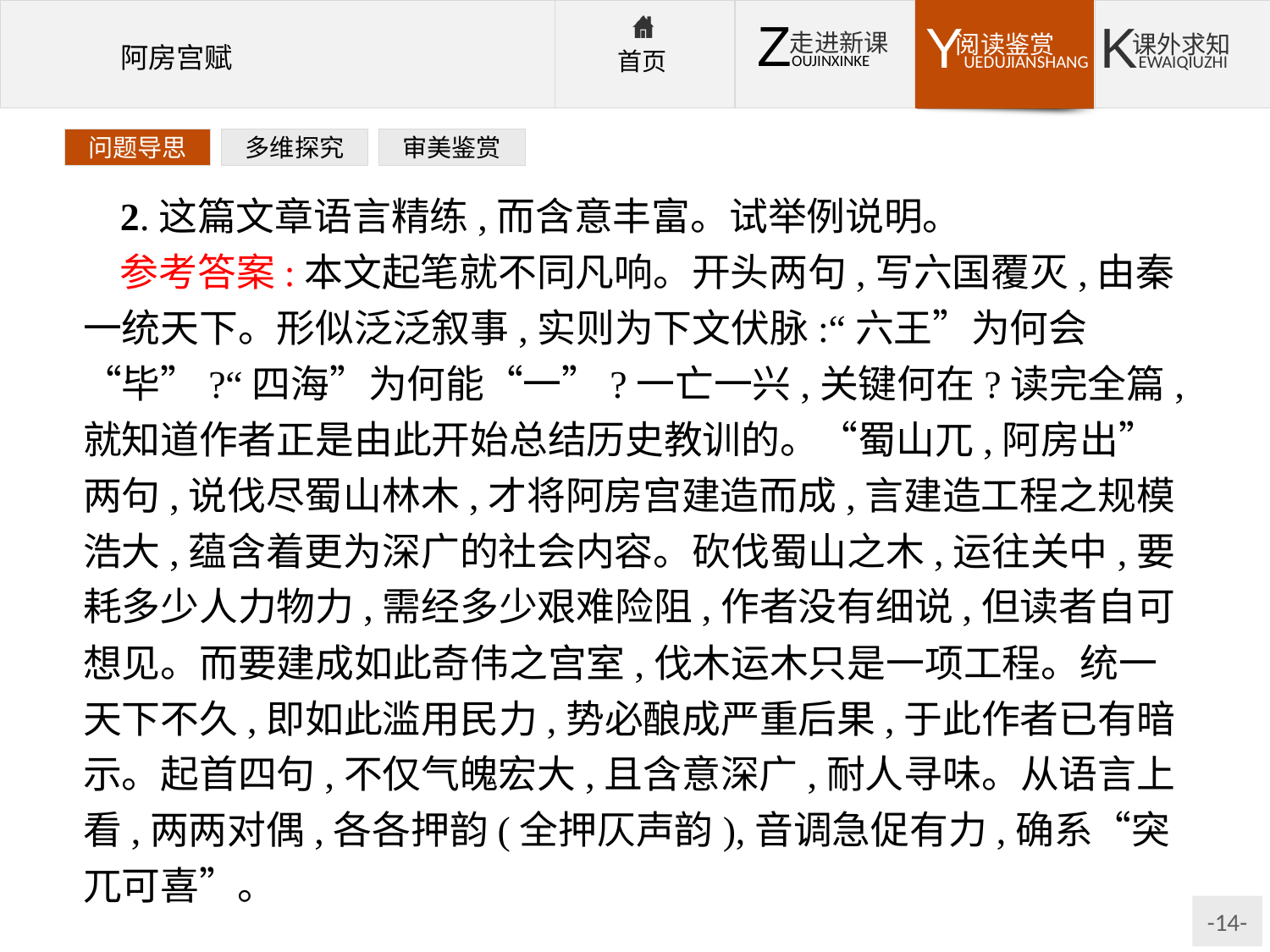

问题导思
多维探究
审美鉴赏
2.这篇文章语言精练,而含意丰富。试举例说明。
参考答案:本文起笔就不同凡响。开头两句,写六国覆灭,由秦一统天下。形似泛泛叙事,实则为下文伏脉:“六王”为何会“毕”?“四海”为何能“一”?一亡一兴,关键何在?读完全篇,就知道作者正是由此开始总结历史教训的。“蜀山兀,阿房出”两句,说伐尽蜀山林木,才将阿房宫建造而成,言建造工程之规模浩大,蕴含着更为深广的社会内容。砍伐蜀山之木,运往关中,要耗多少人力物力,需经多少艰难险阻,作者没有细说,但读者自可想见。而要建成如此奇伟之宫室,伐木运木只是一项工程。统一天下不久,即如此滥用民力,势必酿成严重后果,于此作者已有暗示。起首四句,不仅气魄宏大,且含意深广,耐人寻味。从语言上看,两两对偶,各各押韵(全押仄声韵),音调急促有力,确系“突兀可喜”。